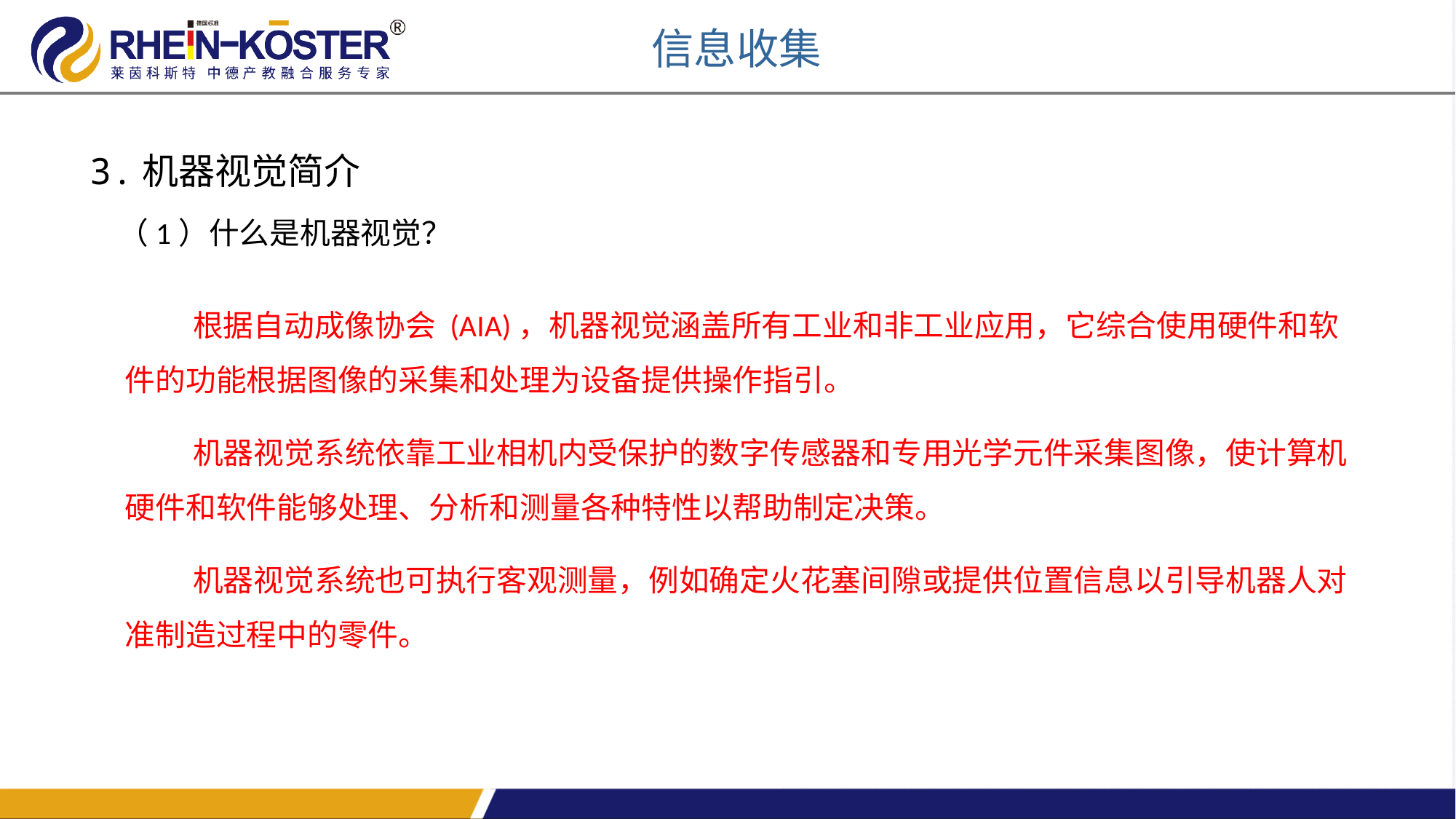

信息收集
3.机器视觉简介
（1）什么是机器视觉？
         根据自动成像协会 (AIA)，机器视觉涵盖所有工业和非工业应用，它综合使用硬件和软件的功能根据图像的采集和处理为设备提供操作指引。
         机器视觉系统依靠工业相机内受保护的数字传感器和专用光学元件采集图像，使计算机硬件和软件能够处理、分析和测量各种特性以帮助制定决策。
         机器视觉系统也可执行客观测量，例如确定火花塞间隙或提供位置信息以引导机器人对准制造过程中的零件。